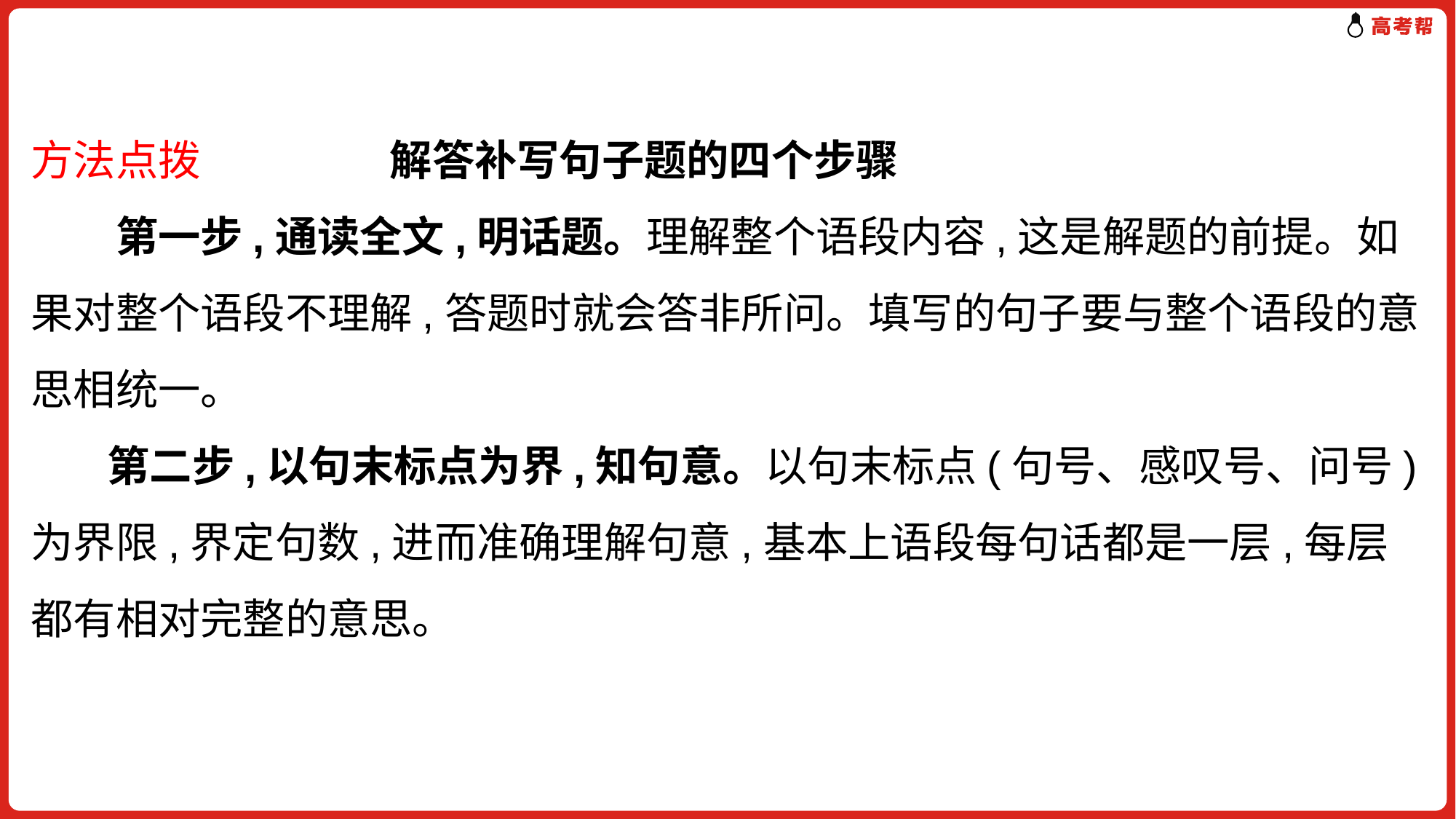

方法点拨                    解答补写句子题的四个步骤
　　第一步,通读全文,明话题。理解整个语段内容,这是解题的前提。如果对整个语段不理解,答题时就会答非所问。填写的句子要与整个语段的意思相统一。
       第二步,以句末标点为界,知句意。以句末标点(句号、感叹号、问号)为界限,界定句数,进而准确理解句意,基本上语段每句话都是一层,每层都有相对完整的意思。